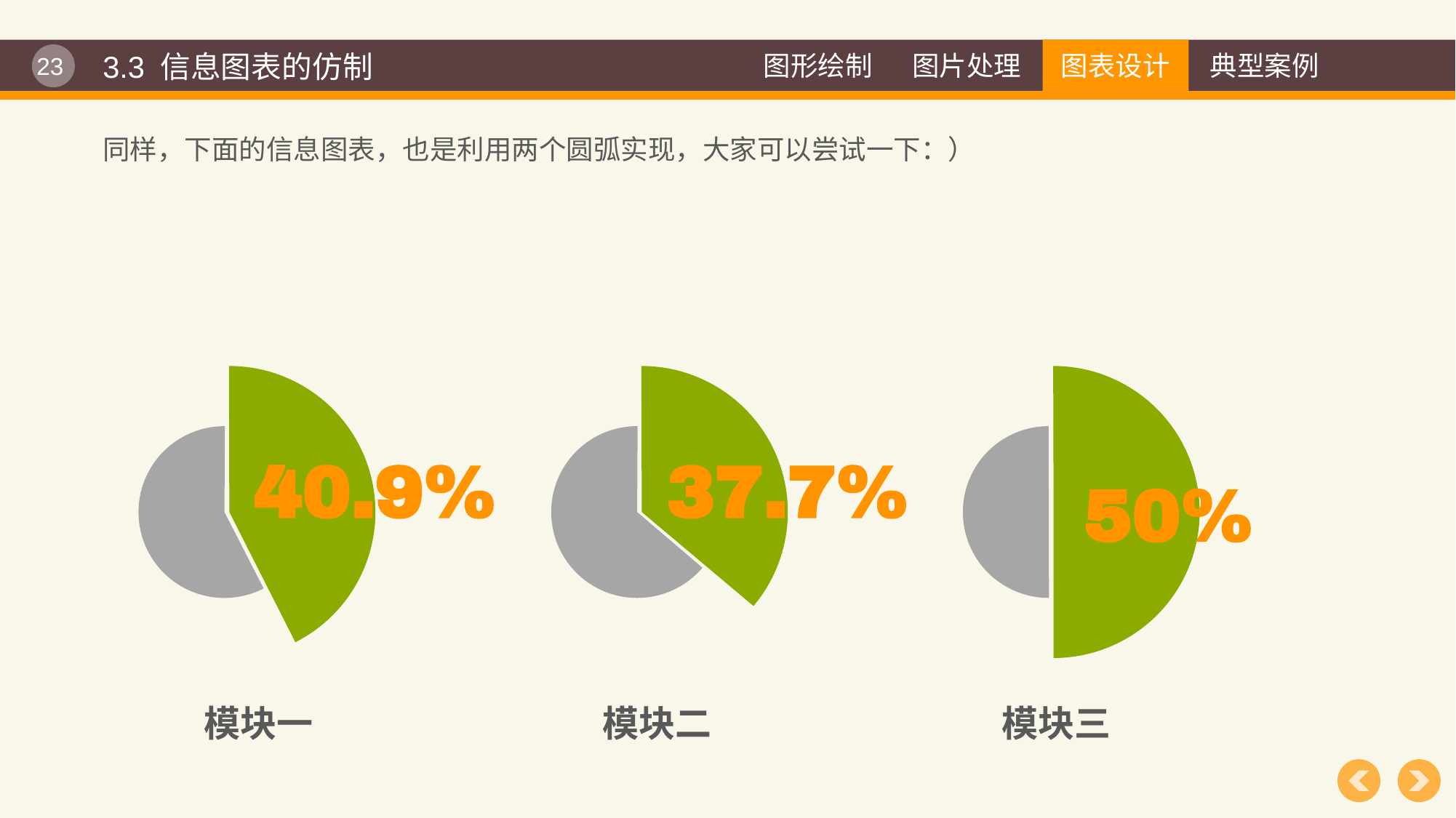

3.3 信息图表的仿制
同样，下面的信息图表，也是利用两个圆弧实现，大家可以尝试一下：）

40.9%
37.7%
50%
模块一
模块二
模块三